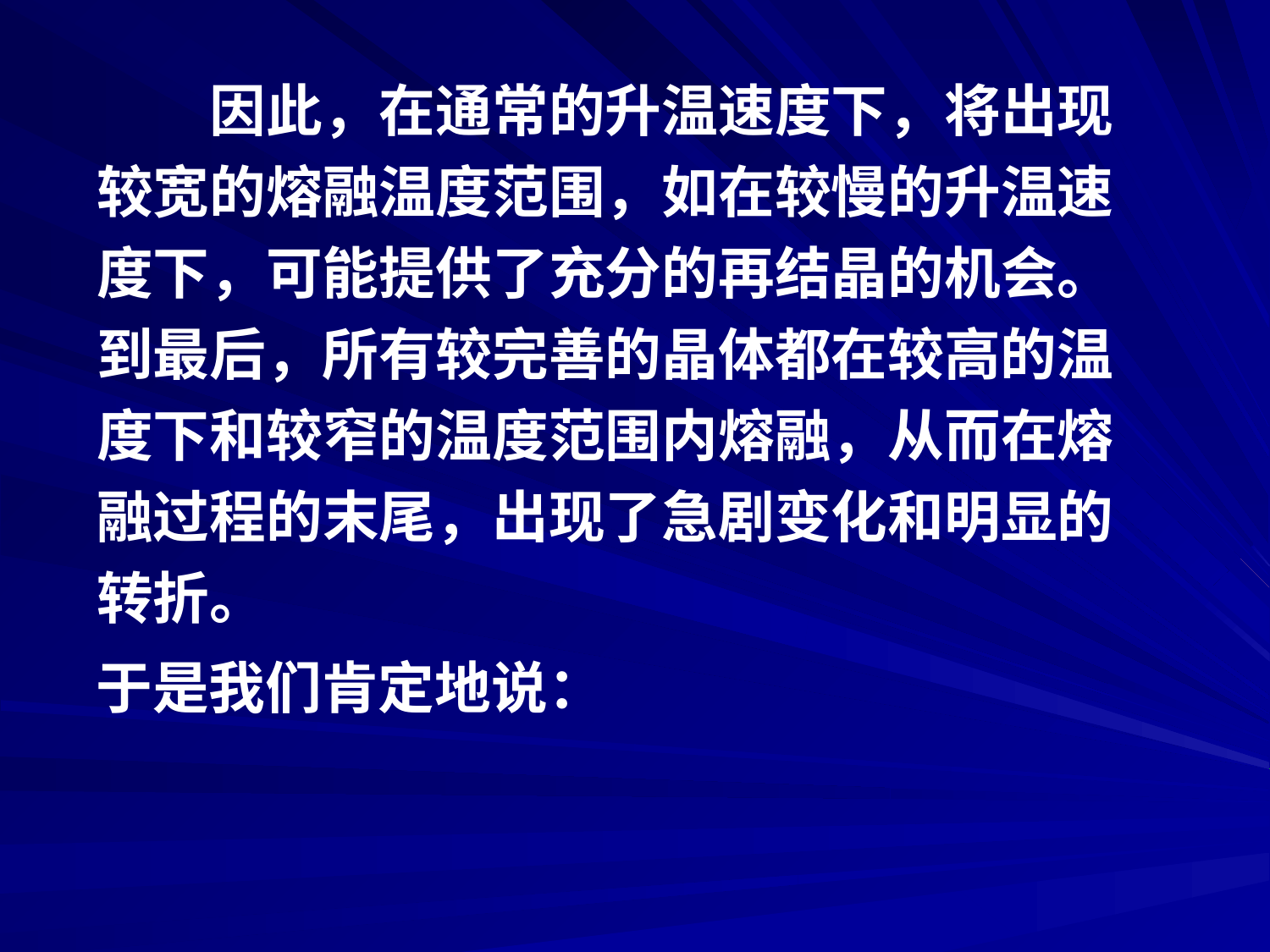

因此，在通常的升温速度下，将出现
较宽的熔融温度范围，如在较慢的升温速
度下，可能提供了充分的再结晶的机会。
到最后，所有较完善的晶体都在较高的温
度下和较窄的温度范围内熔融，从而在熔
融过程的末尾，出现了急剧变化和明显的
转折。
于是我们肯定地说：